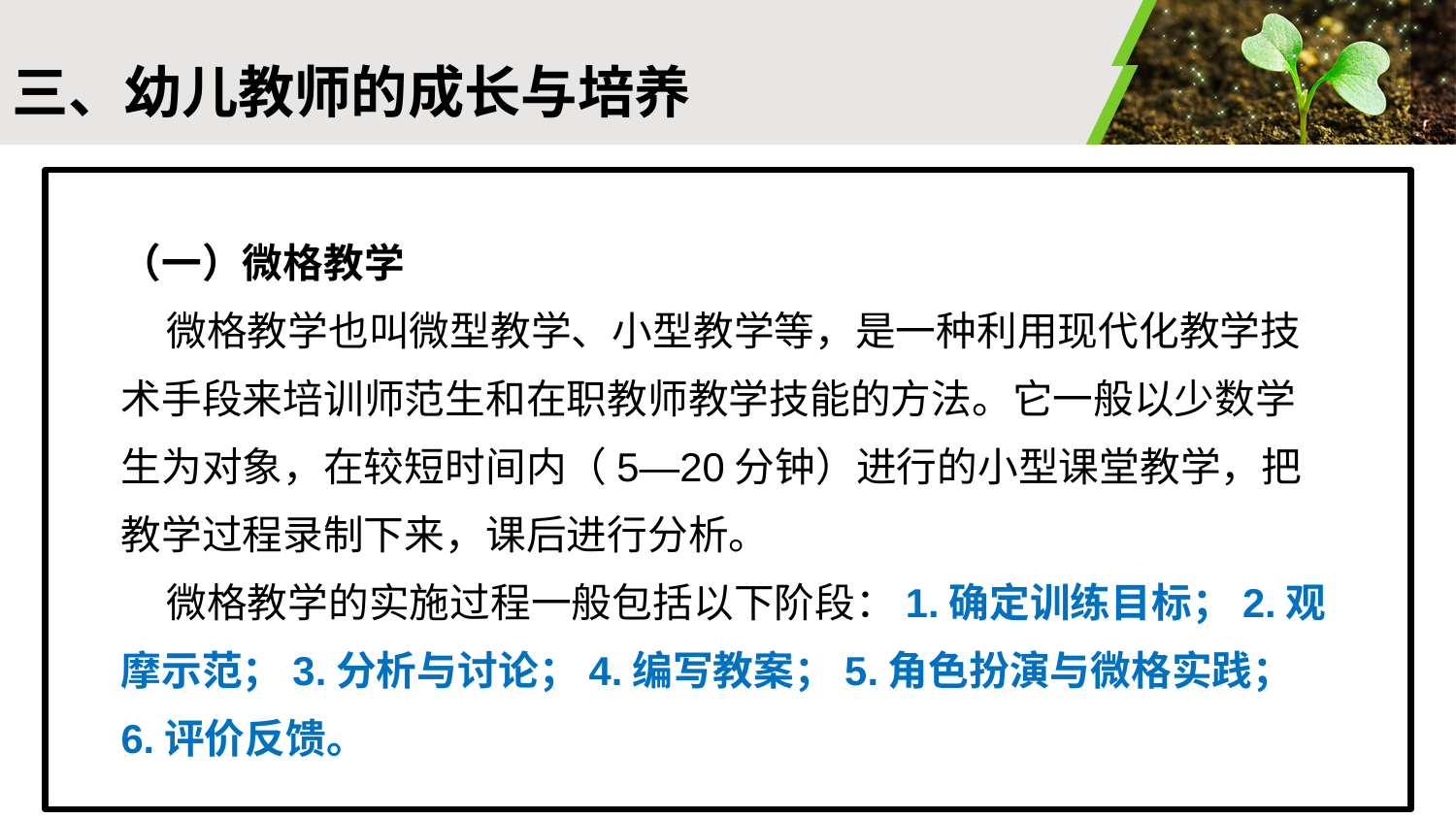

#
三、幼儿教师的成长与培养

（一）微格教学
    微格教学也叫微型教学、小型教学等，是一种利用现代化教学技术手段来培训师范生和在职教师教学技能的方法。它一般以少数学生为对象，在较短时间内（5—20分钟）进行的小型课堂教学，把教学过程录制下来，课后进行分析。
    微格教学的实施过程一般包括以下阶段：1.确定训练目标；2.观摩示范；3.分析与讨论；4.编写教案；5.角色扮演与微格实践；6.评价反馈。